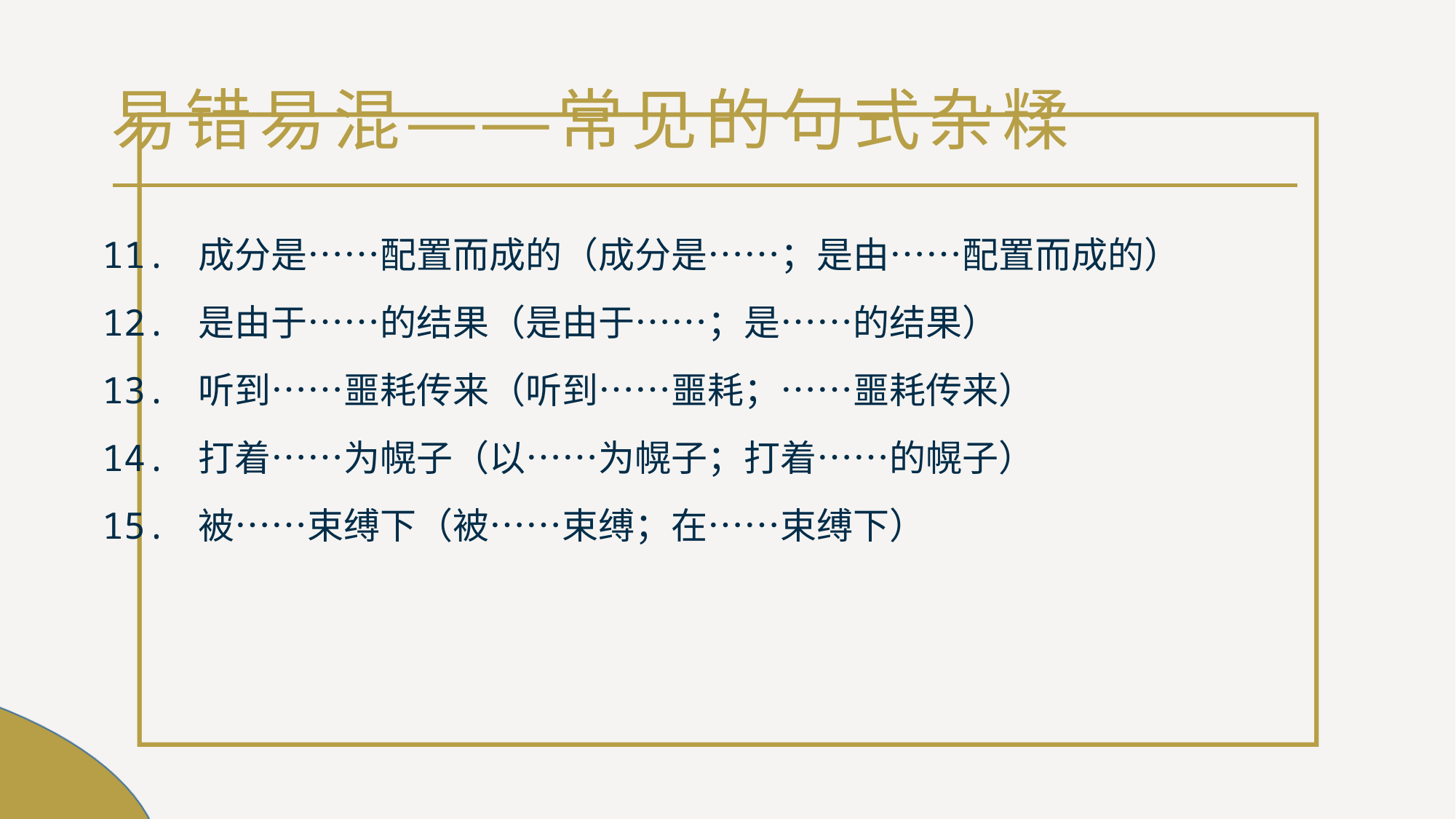

# 易错易混——常见的句式杂糅
11. 成分是……配置而成的（成分是……；是由……配置而成的）
12. 是由于……的结果（是由于……；是……的结果）
13. 听到……噩耗传来（听到……噩耗；……噩耗传来）
14. 打着……为幌子（以……为幌子；打着……的幌子）
15. 被……束缚下（被……束缚；在……束缚下）